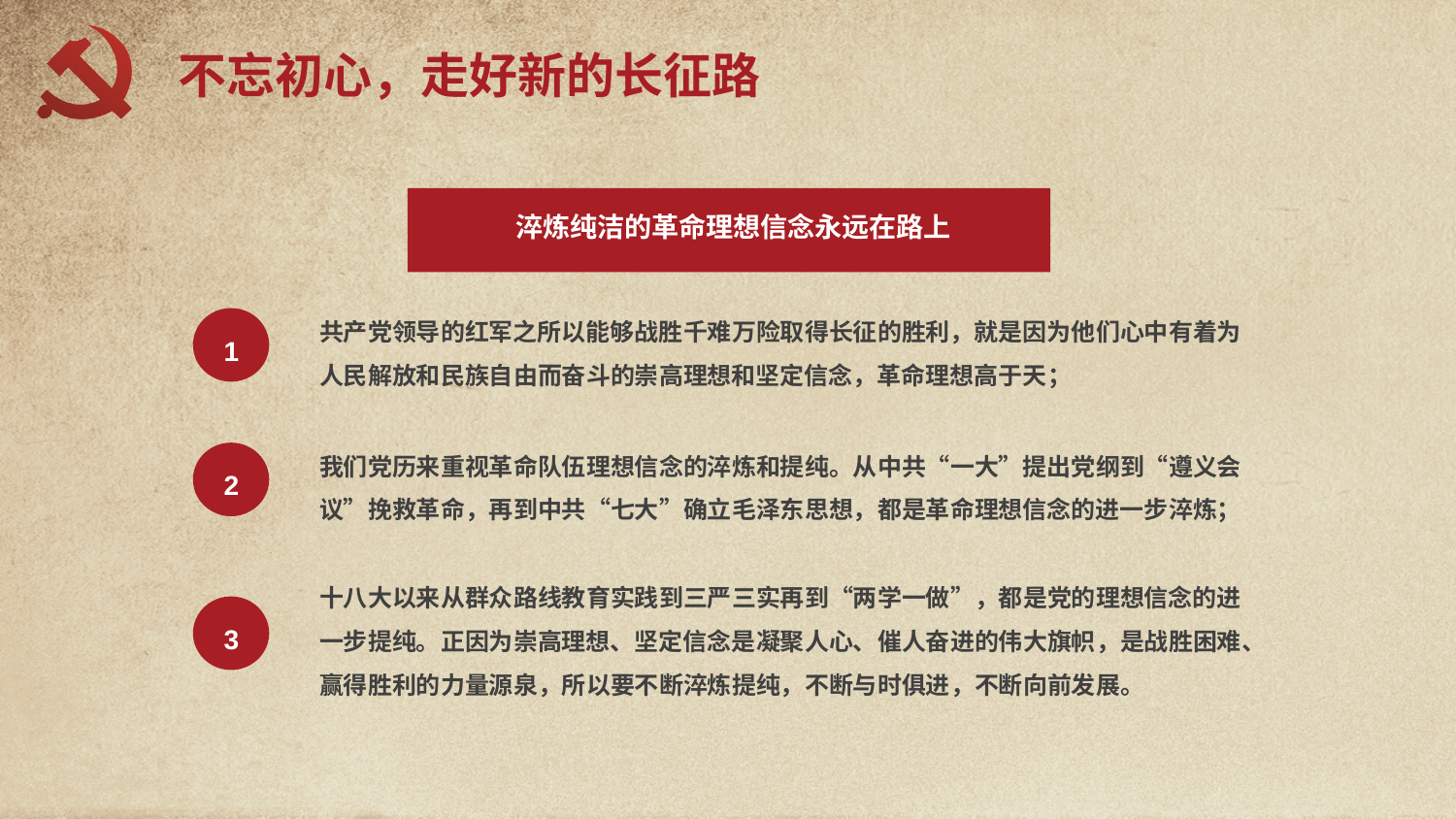

不忘初心，走好新的长征路

淬炼纯洁的革命理想信念永远在路上
共产党领导的红军之所以能够战胜千难万险取得长征的胜利，就是因为他们心中有着为人民解放和民族自由而奋斗的崇高理想和坚定信念，革命理想高于天；

1
我们党历来重视革命队伍理想信念的淬炼和提纯。从中共“一大”提出党纲到“遵义会议”挽救革命，再到中共“七大”确立毛泽东思想，都是革命理想信念的进一步淬炼；

2
十八大以来从群众路线教育实践到三严三实再到“两学一做”，都是党的理想信念的进一步提纯。正因为崇高理想、坚定信念是凝聚人心、催人奋进的伟大旗帜，是战胜困难、赢得胜利的力量源泉，所以要不断淬炼提纯，不断与时俱进，不断向前发展。

3